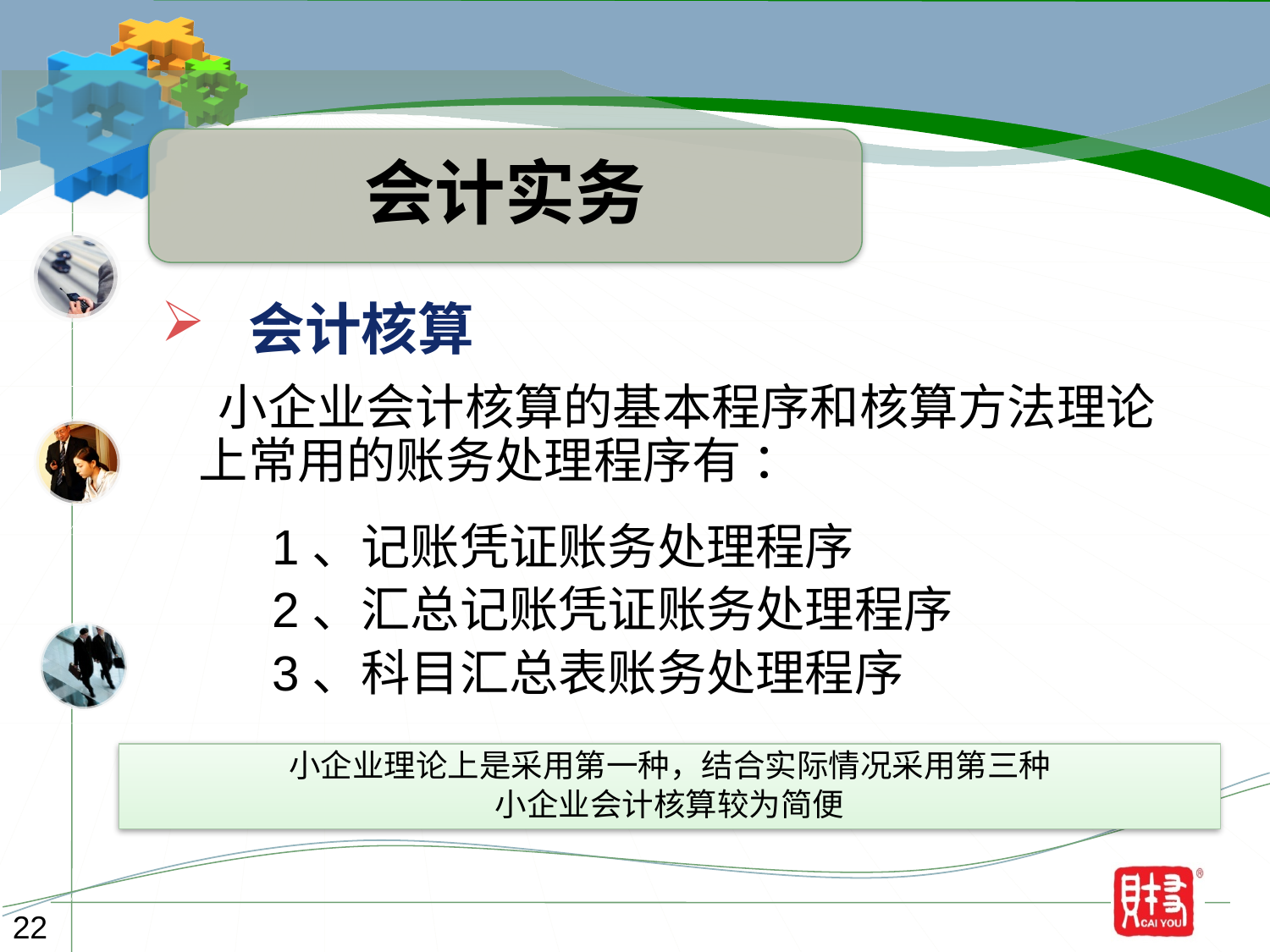

会计实务
  会计核算
     小企业会计核算的基本程序和核算方法理论上常用的账务处理程序有 ：
1、记账凭证账务处理程序
2、汇总记账凭证账务处理程序
3、科目汇总表账务处理程序
小企业理论上是采用第一种，结合实际情况采用第三种
小企业会计核算较为简便
22